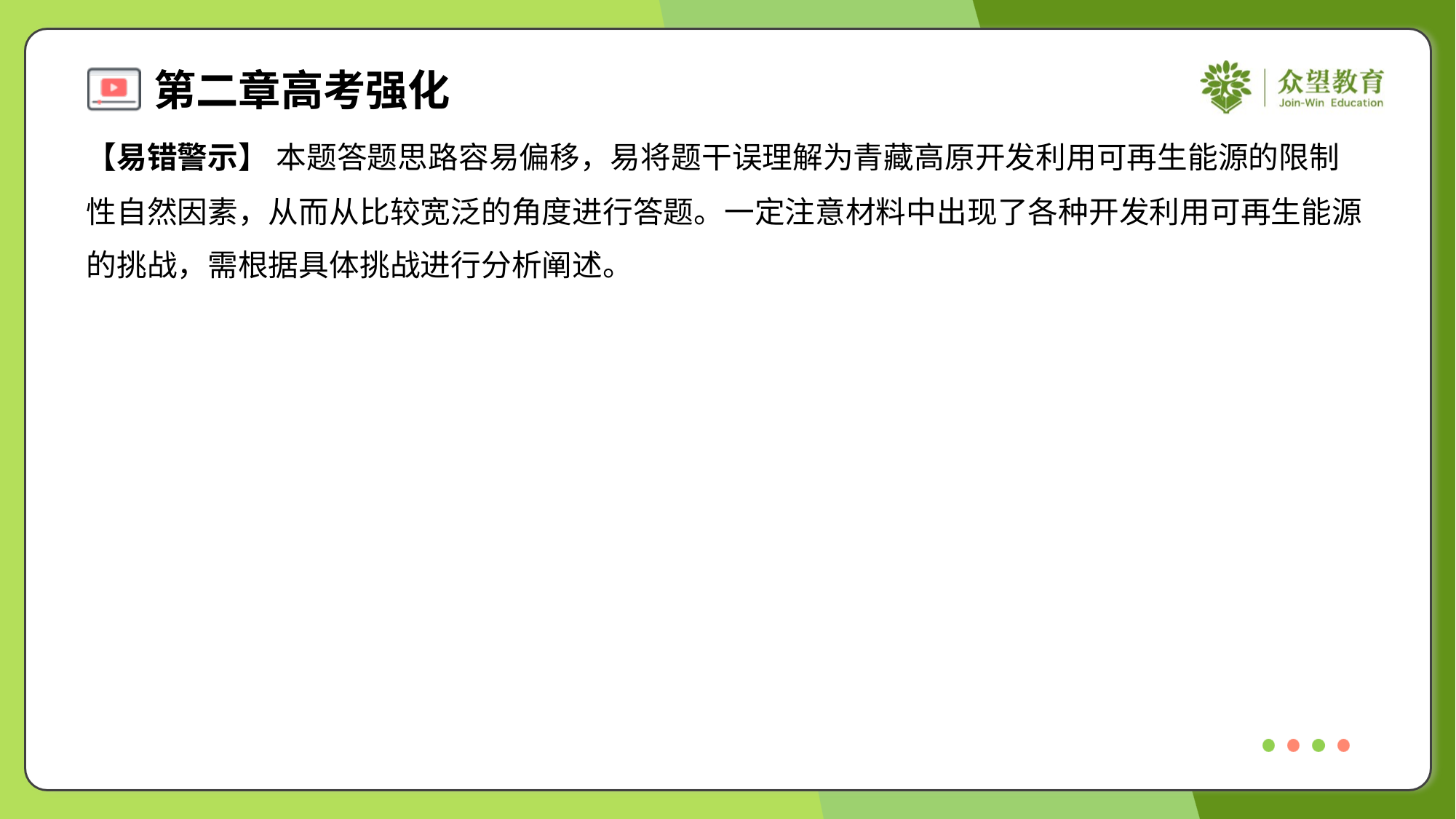

【易错警示】 本题答题思路容易偏移，易将题干误理解为青藏高原开发利用可再生能源的限制
性自然因素，从而从比较宽泛的角度进行答题。一定注意材料中出现了各种开发利用可再生能源
的挑战，需根据具体挑战进行分析阐述。